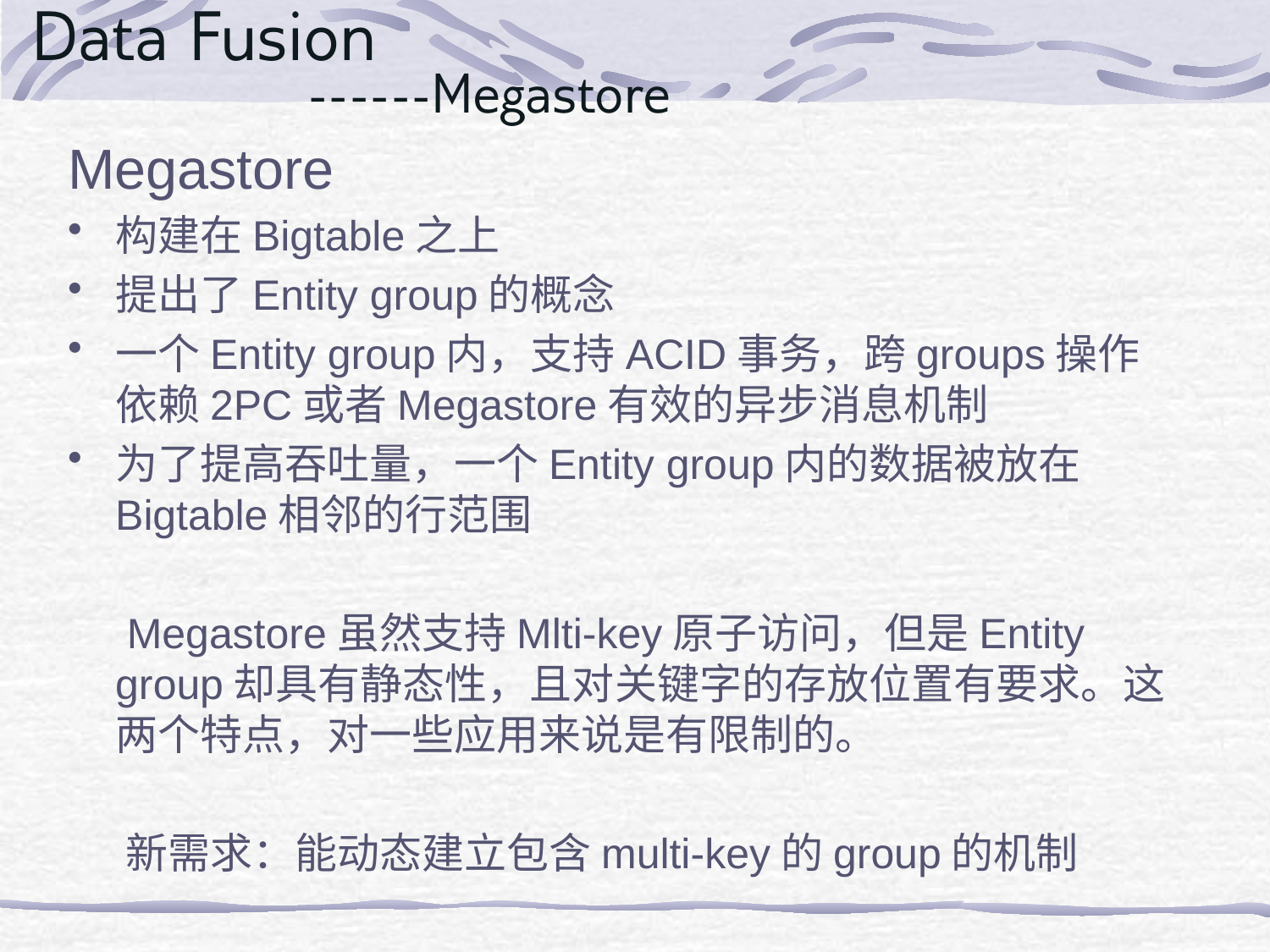

# Data Fusion ------Megastore
Megastore
构建在Bigtable之上
提出了Entity group的概念
一个Entity group内，支持ACID事务，跨groups操作依赖2PC或者Megastore有效的异步消息机制
为了提高吞吐量，一个Entity group内的数据被放在Bigtable相邻的行范围

     Megastore虽然支持Mlti-key原子访问，但是Entity group却具有静态性，且对关键字的存放位置有要求。这两个特点，对一些应用来说是有限制的。

     新需求：能动态建立包含multi-key的group的机制